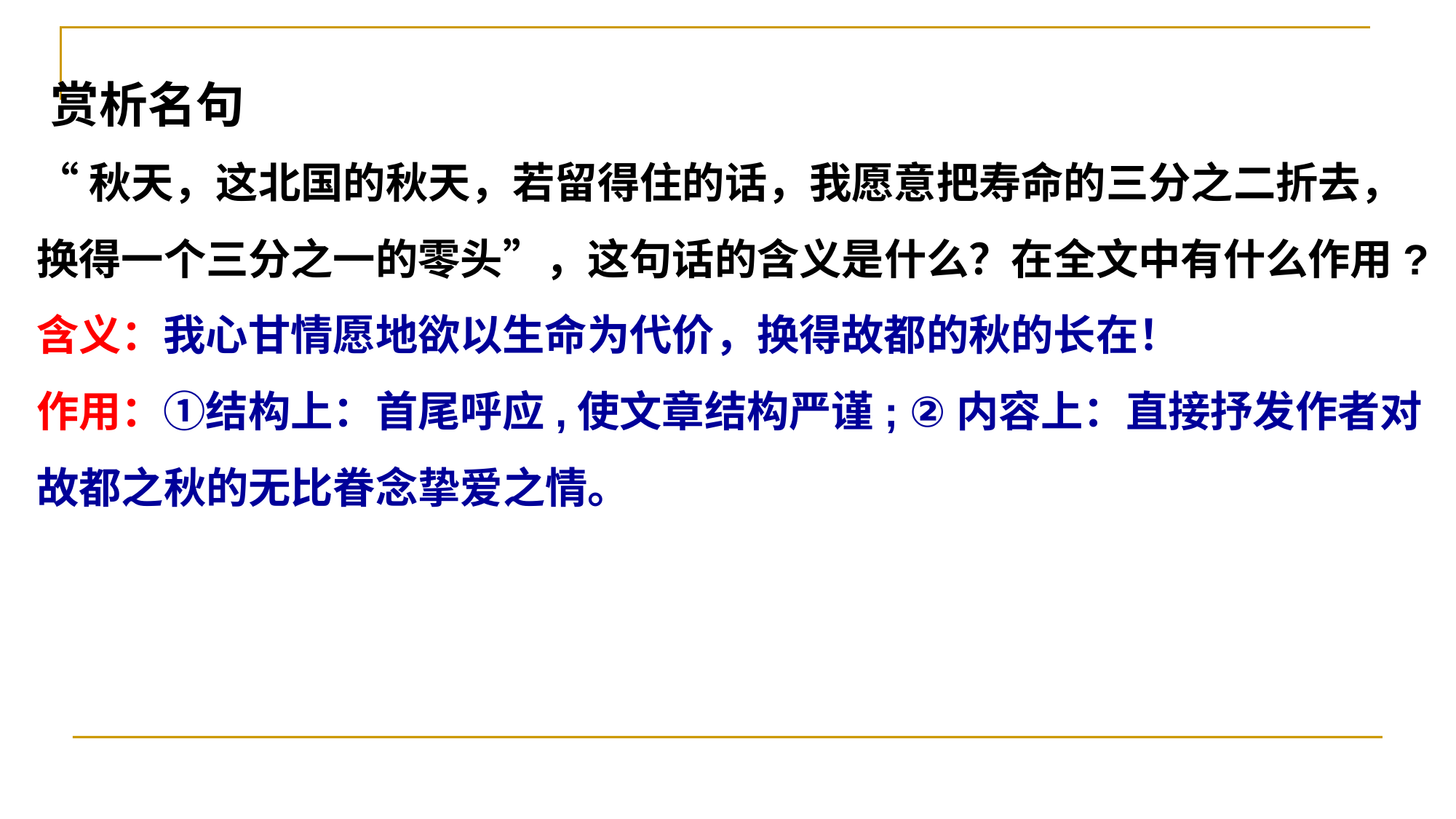

赏析名句
“秋天，这北国的秋天，若留得住的话，我愿意把寿命的三分之二折去，换得一个三分之一的零头”，这句话的含义是什么？在全文中有什么作用?
含义：我心甘情愿地欲以生命为代价，换得故都的秋的长在！
作用：①结构上：首尾呼应,使文章结构严谨; ②内容上：直接抒发作者对故都之秋的无比眷念挚爱之情。